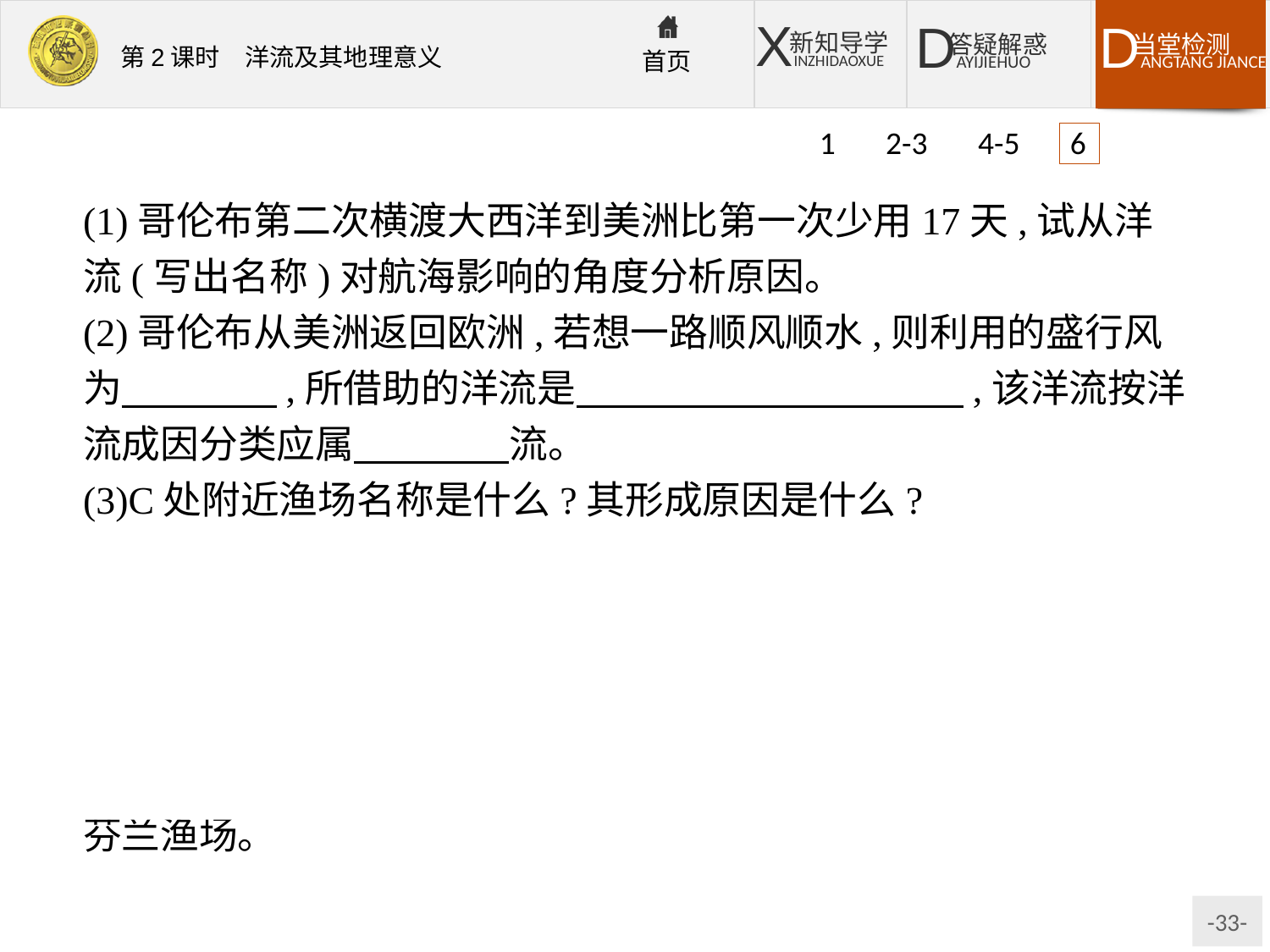

1       2-3       4-5       6

(1)哥伦布第二次横渡大西洋到美洲比第一次少用17天,试从洋流(写出名称)对航海影响的角度分析原因。
(2)哥伦布从美洲返回欧洲,若想一路顺风顺水,则利用的盛行风为　　　　,所借助的洋流是　　　　　　　　　　,该洋流按洋流成因分类应属　　　　流。
(3)C处附近渔场名称是什么?其形成原因是什么?
解析:第(1)题,哥伦布第一次到美洲是逆洋流而行的,故所用时间长;第二次是顺洋流而行的,故所用时间短。第(2)题,从美洲返回欧洲,若想一路顺风顺水,可借助西风和北大西洋暖流。北大西洋暖流按成因分类是风海流。第(3)题,在寒暖流交汇处往往形成大渔场,C处即为处于墨西哥湾暖流和拉布拉多寒流交汇处的纽芬兰渔场。